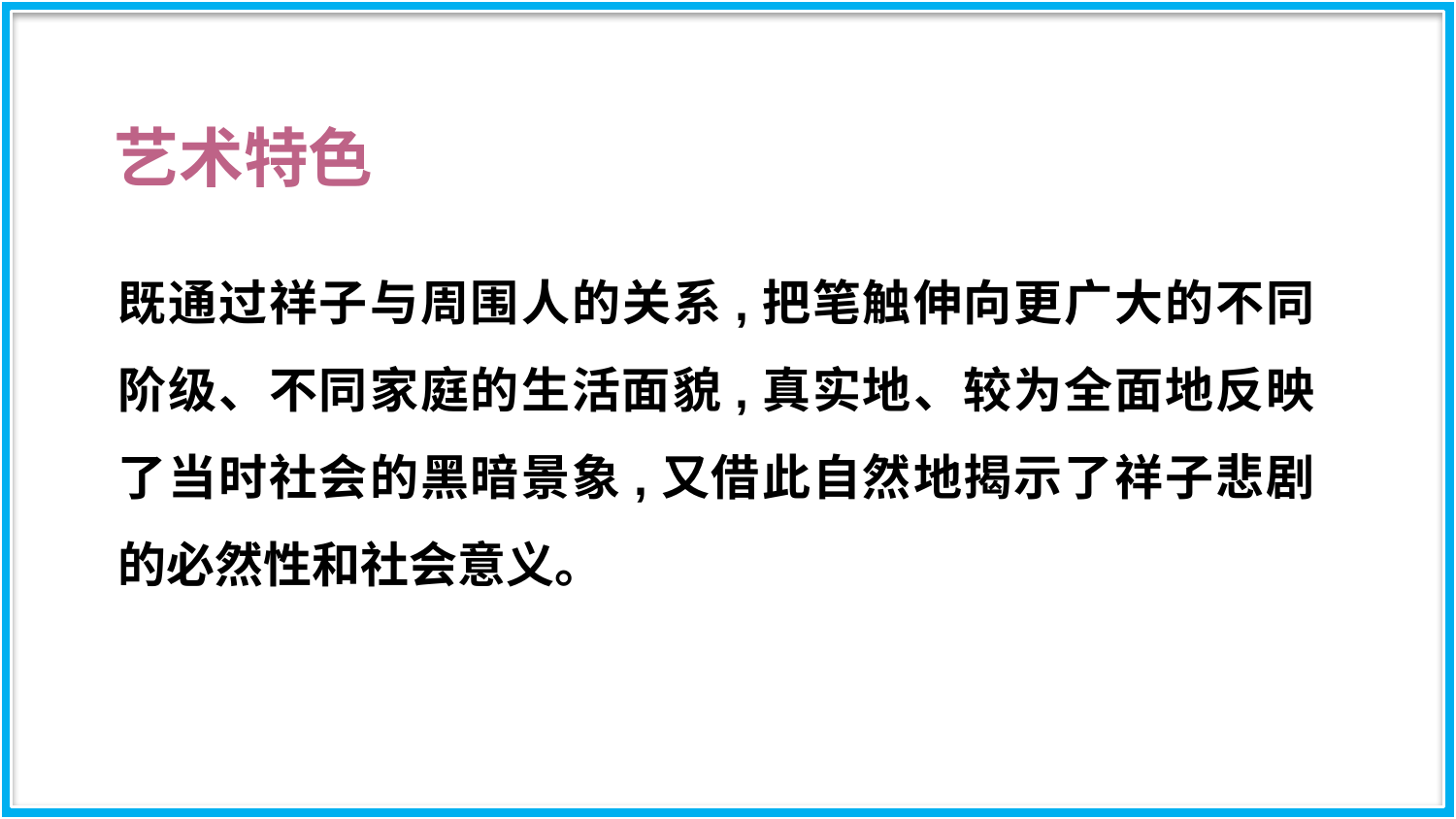

艺术特色
既通过祥子与周围人的关系,把笔触伸向更广大的不同阶级、不同家庭的生活面貌,真实地、较为全面地反映了当时社会的黑暗景象,又借此自然地揭示了祥子悲剧的必然性和社会意义。